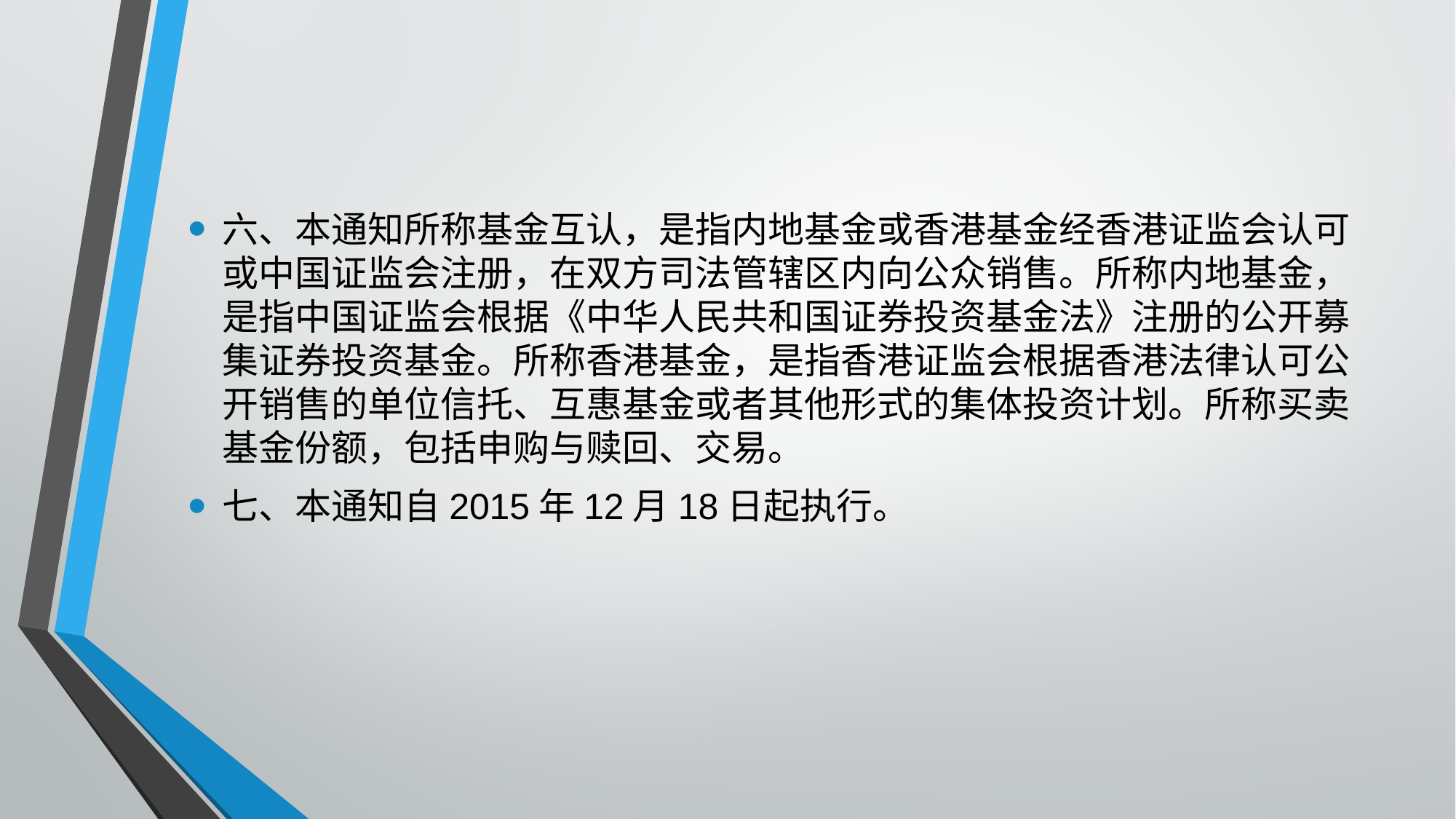

#
六、本通知所称基金互认，是指内地基金或香港基金经香港证监会认可或中国证监会注册，在双方司法管辖区内向公众销售。所称内地基金，是指中国证监会根据《中华人民共和国证券投资基金法》注册的公开募集证券投资基金。所称香港基金，是指香港证监会根据香港法律认可公开销售的单位信托、互惠基金或者其他形式的集体投资计划。所称买卖基金份额，包括申购与赎回、交易。
七、本通知自2015年12月18日起执行。